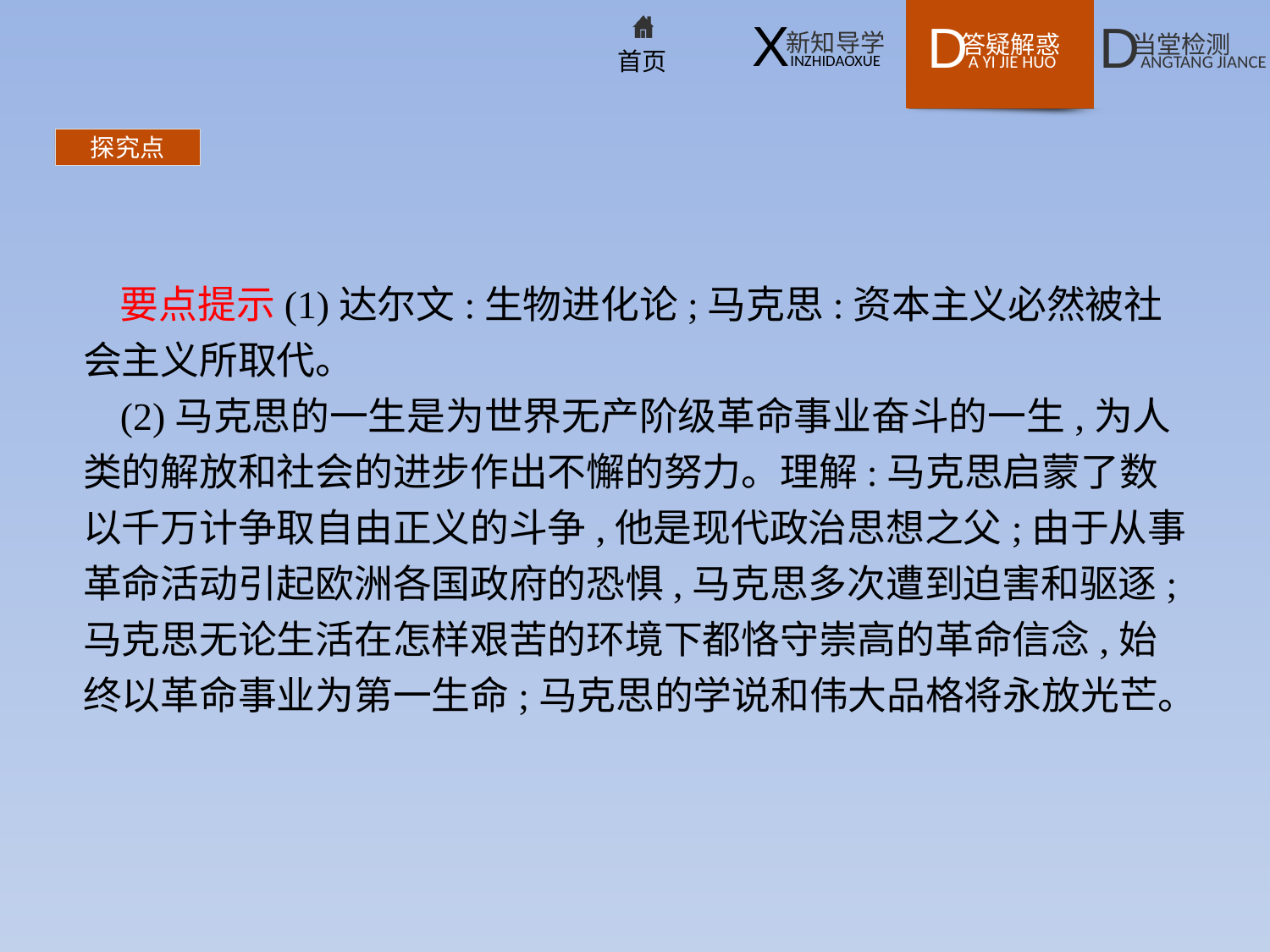

探究点
要点提示(1)达尔文:生物进化论;马克思:资本主义必然被社会主义所取代。
(2)马克思的一生是为世界无产阶级革命事业奋斗的一生,为人类的解放和社会的进步作出不懈的努力。理解:马克思启蒙了数以千万计争取自由正义的斗争,他是现代政治思想之父;由于从事革命活动引起欧洲各国政府的恐惧,马克思多次遭到迫害和驱逐;马克思无论生活在怎样艰苦的环境下都恪守崇高的革命信念,始终以革命事业为第一生命;马克思的学说和伟大品格将永放光芒。